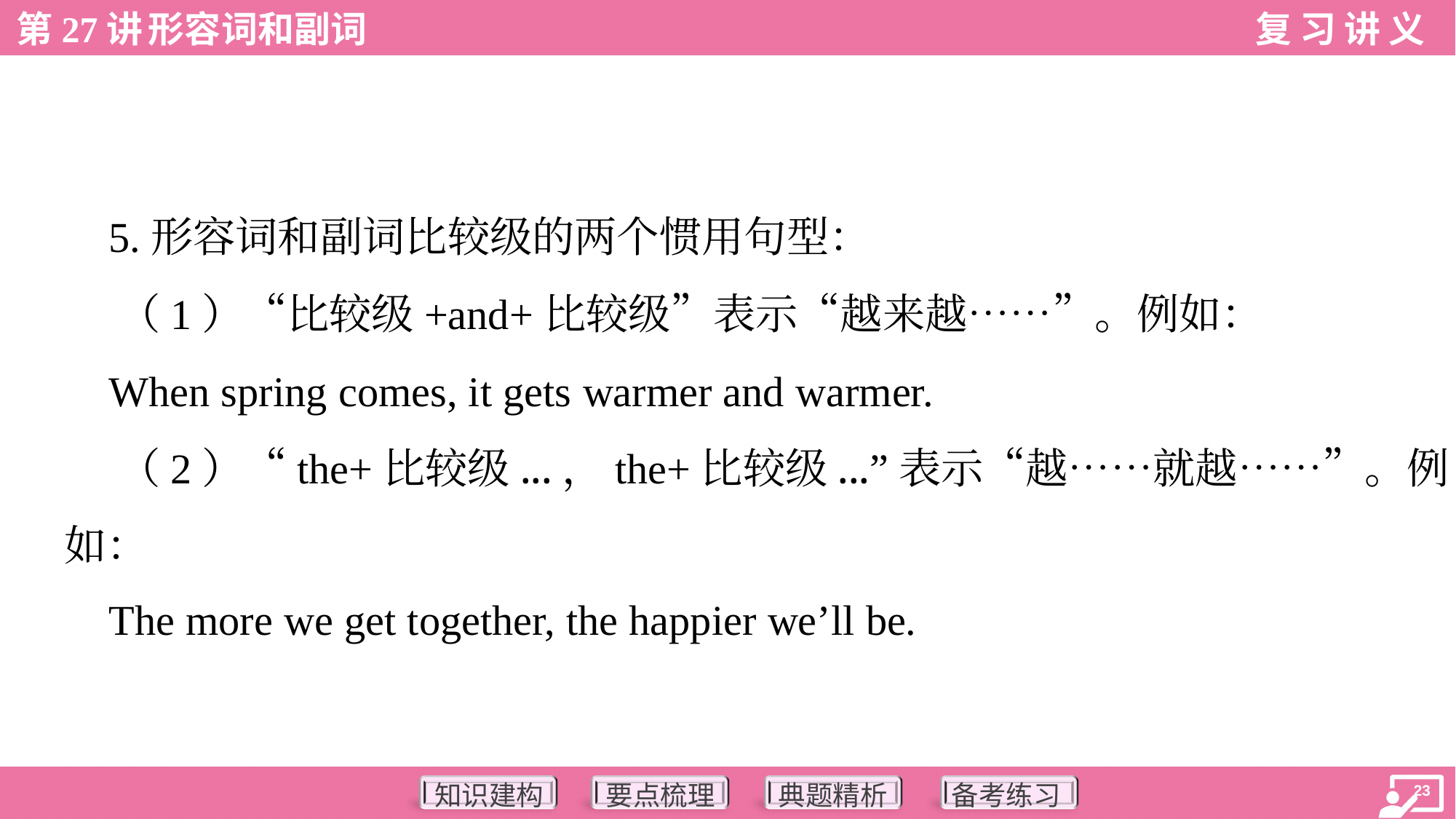

5.形容词和副词比较级的两个惯用句型：
    （1）“比较级+and+比较级”表示“越来越……”。例如：
    When spring comes, it gets warmer and warmer.
    （2）“the+比较级...，the+比较级...”表示“越……就越……”。例
如：
    The more we get together, the happier we’ll be.